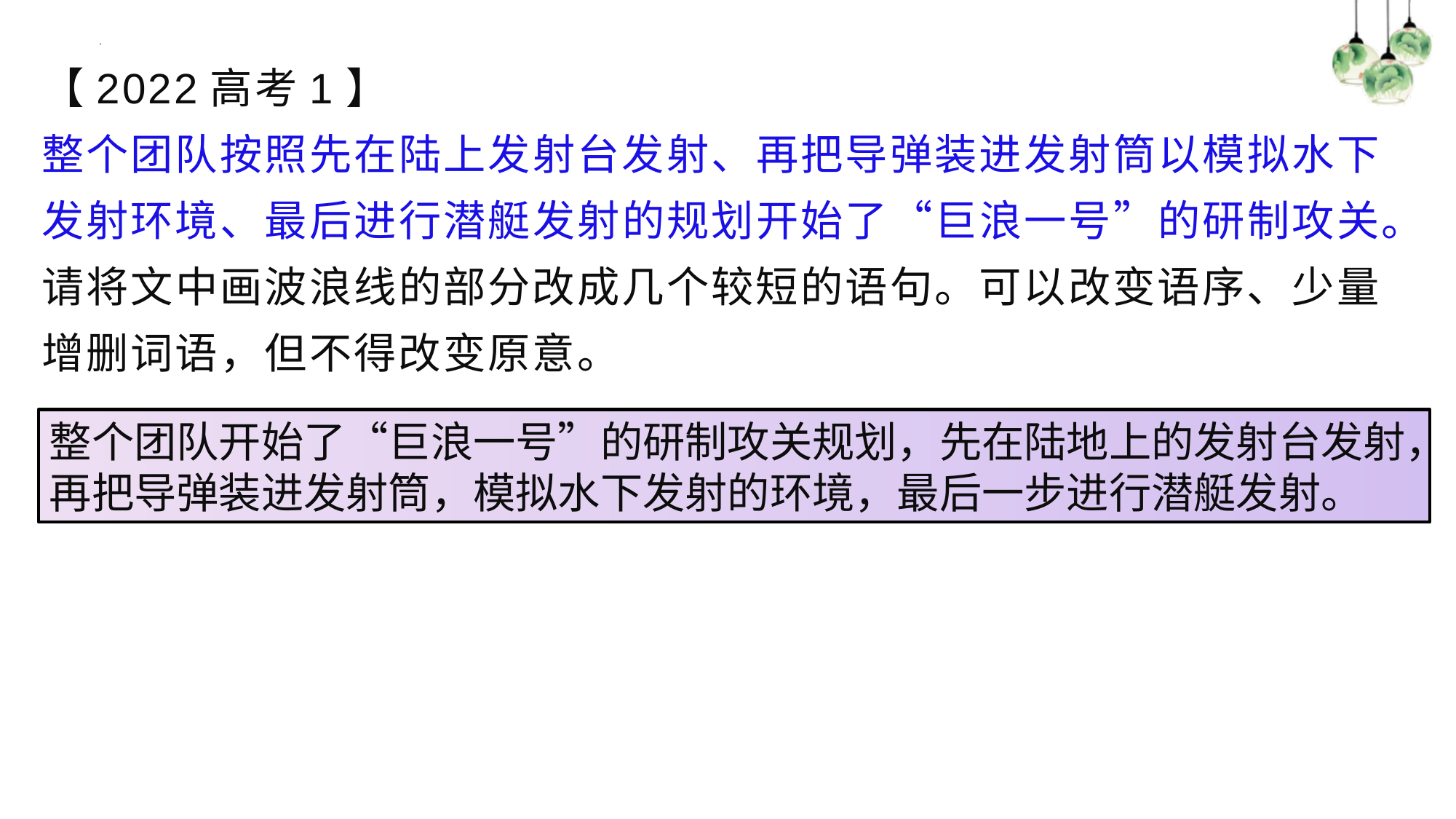

【2022高考1】
整个团队按照先在陆上发射台发射、再把导弹装进发射筒以模拟水下发射环境、最后进行潜艇发射的规划开始了“巨浪一号”的研制攻关。
请将文中画波浪线的部分改成几个较短的语句。可以改变语序、少量增删词语，但不得改变原意。

整个团队开始了“巨浪一号”的研制攻关规划，先在陆地上的发射台发射，再把导弹装进发射筒，模拟水下发射的环境，最后一步进行潜艇发射。